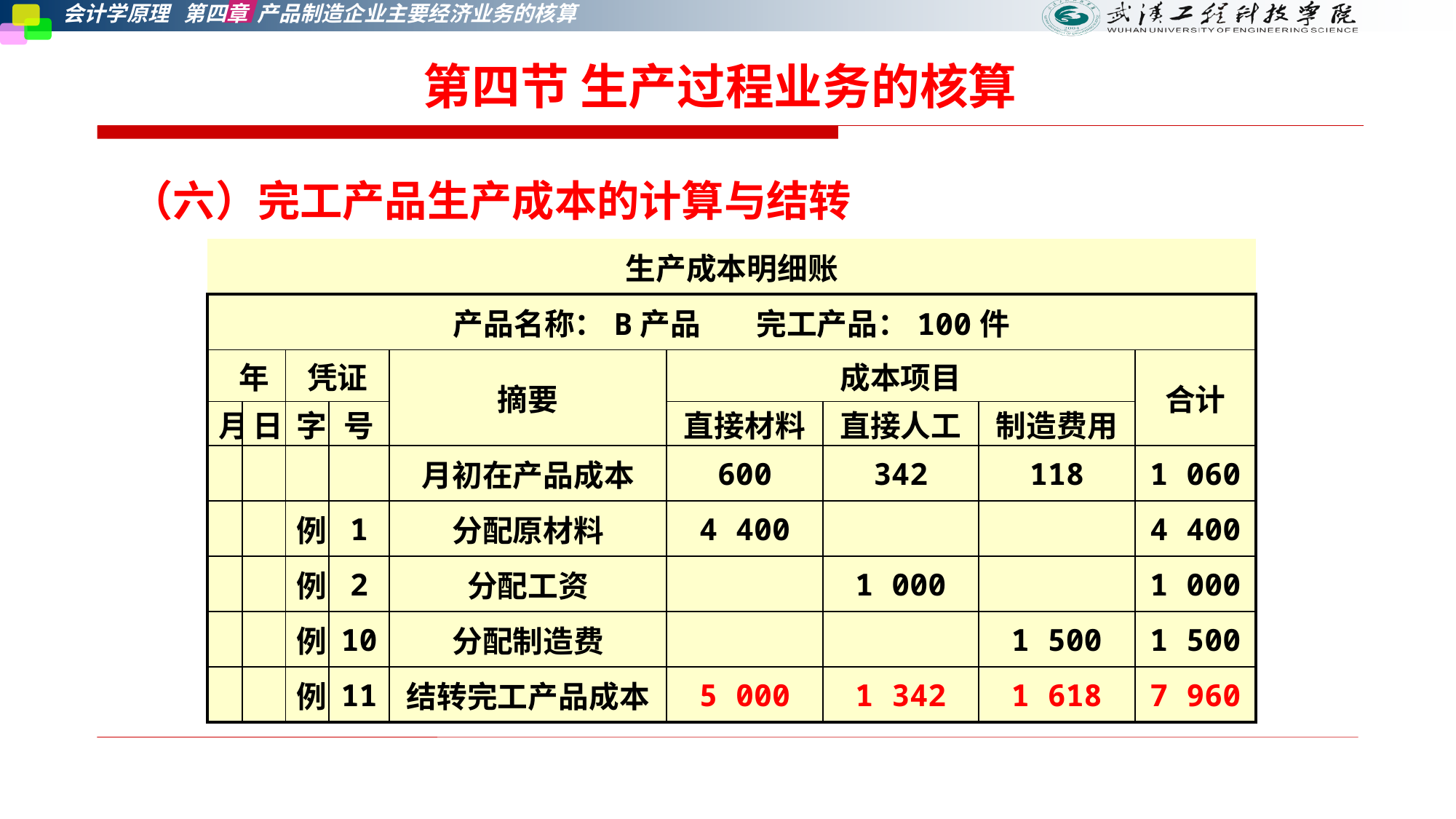

第四节 生产过程业务的核算
（六）完工产品生产成本的计算与结转
| 生产成本明细账 |  |  |  |  |  |  |  |  |
| --- | --- | --- | --- | --- | --- | --- | --- | --- |
| 产品名称：B产品 完工产品：100件 |  |  |  |  |  |  |  |  |
| 年 |  | 凭证 |  | 摘要 | 成本项目 |  |  | 合计 |
| 月 | 日 | 字 | 号 |  | 直接材料 | 直接人工 | 制造费用 |  |
|  |  |  |  | 月初在产品成本 | 600 | 342 | 118 | 1 060 |
|  |  | 例 | 1 | 分配原材料 | 4 400 |  |  | 4 400 |
|  |  | 例 | 2 | 分配工资 |  | 1 000 |  | 1 000 |
|  |  | 例 | 10 | 分配制造费 |  |  | 1 500 | 1 500 |
|  |  | 例 | 11 | 结转完工产品成本 | 5 000 | 1 342 | 1 618 | 7 960 |